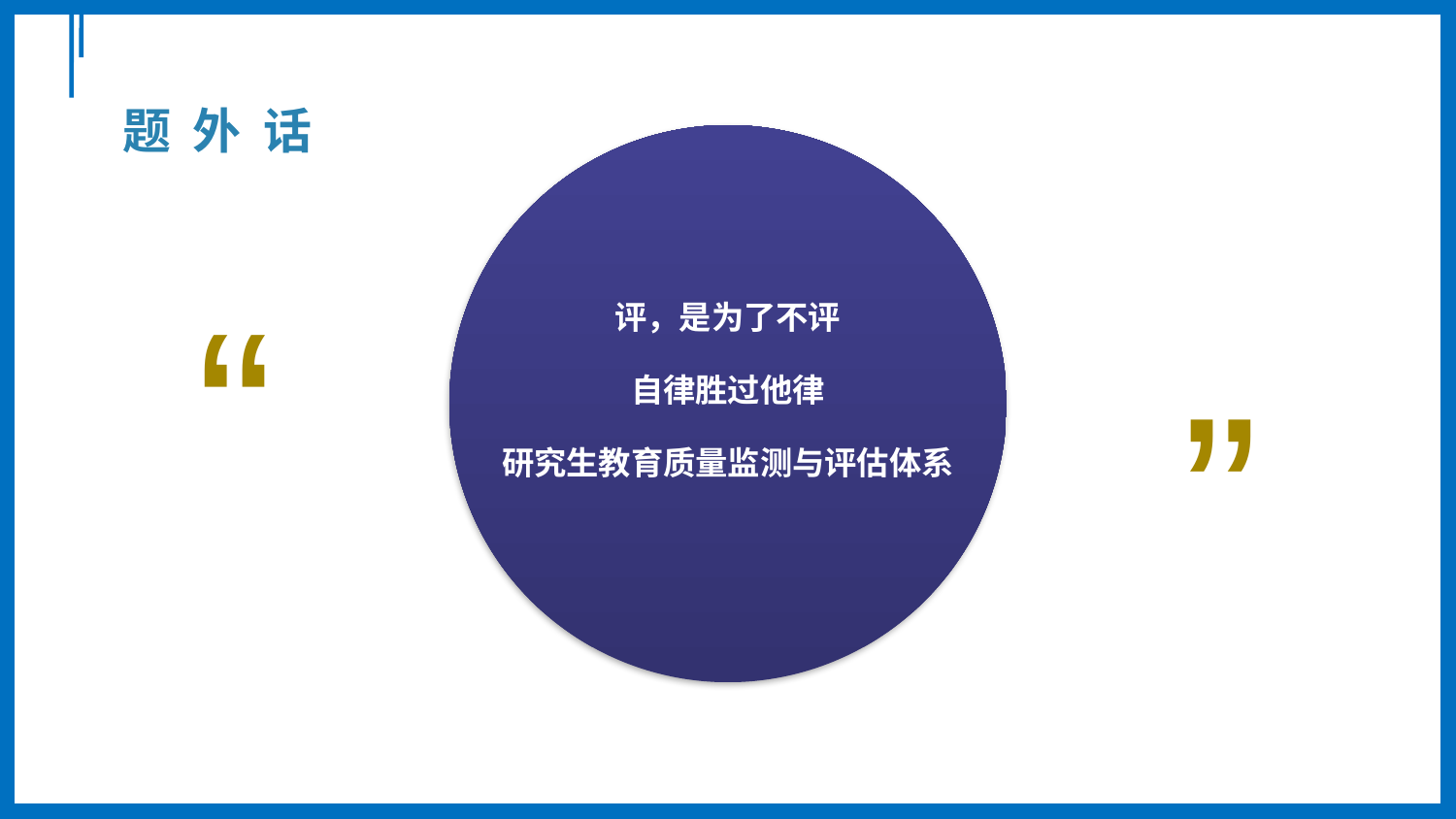

# 题  外  话

评，是为了不评

自律胜过他律

研究生教育质量监测与评估体系
“
“